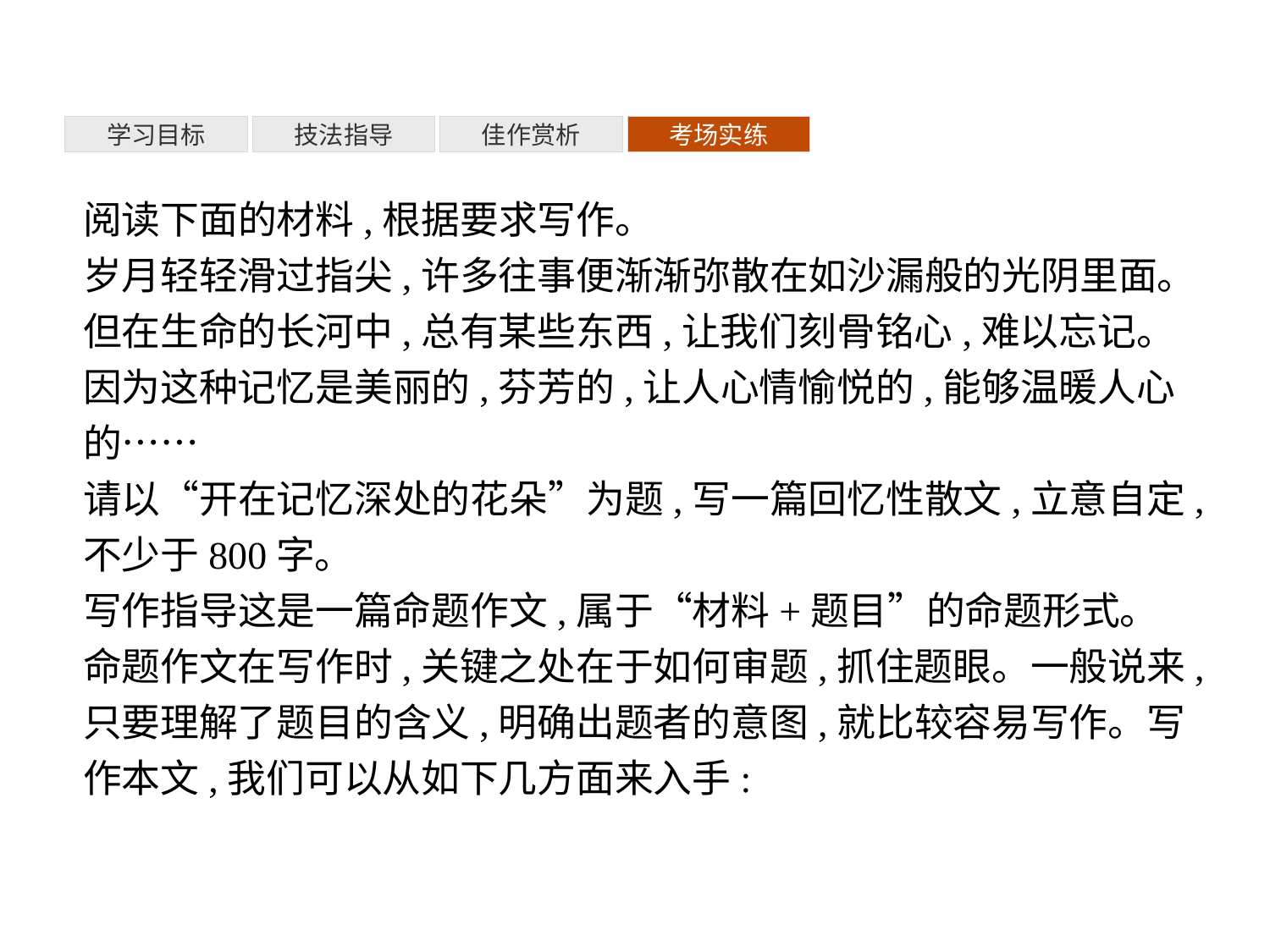

考场实练
学习目标
技法指导
佳作赏析
阅读下面的材料,根据要求写作。
岁月轻轻滑过指尖,许多往事便渐渐弥散在如沙漏般的光阴里面。但在生命的长河中,总有某些东西,让我们刻骨铭心,难以忘记。因为这种记忆是美丽的,芬芳的,让人心情愉悦的,能够温暖人心的……
请以“开在记忆深处的花朵”为题,写一篇回忆性散文,立意自定,不少于800字。
写作指导这是一篇命题作文,属于“材料+题目”的命题形式。命题作文在写作时,关键之处在于如何审题,抓住题眼。一般说来,只要理解了题目的含义,明确出题者的意图,就比较容易写作。写作本文,我们可以从如下几方面来入手: